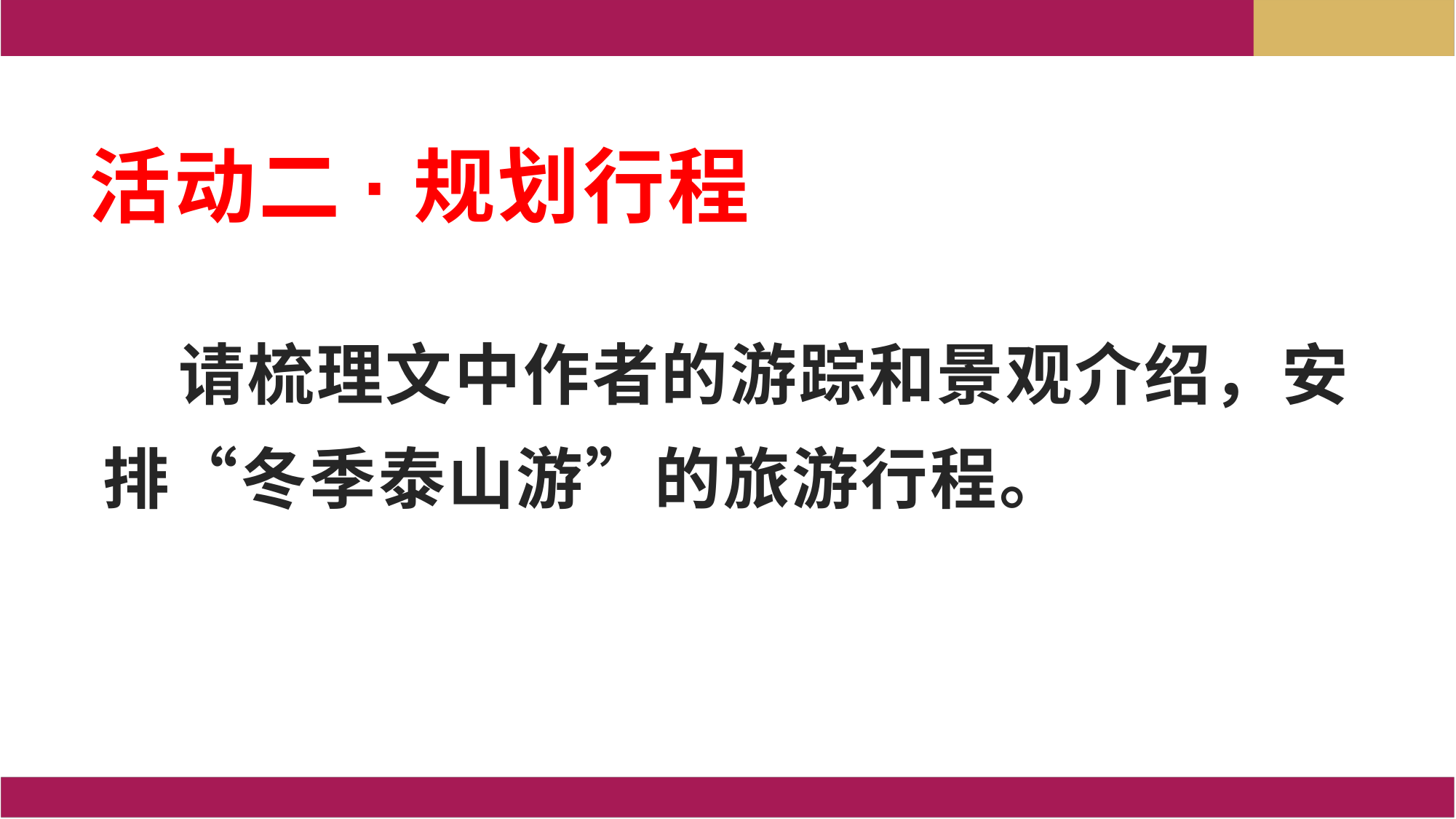

活动二·规划行程

    请梳理文中作者的游踪和景观介绍，安排“冬季泰山游”的旅游行程。